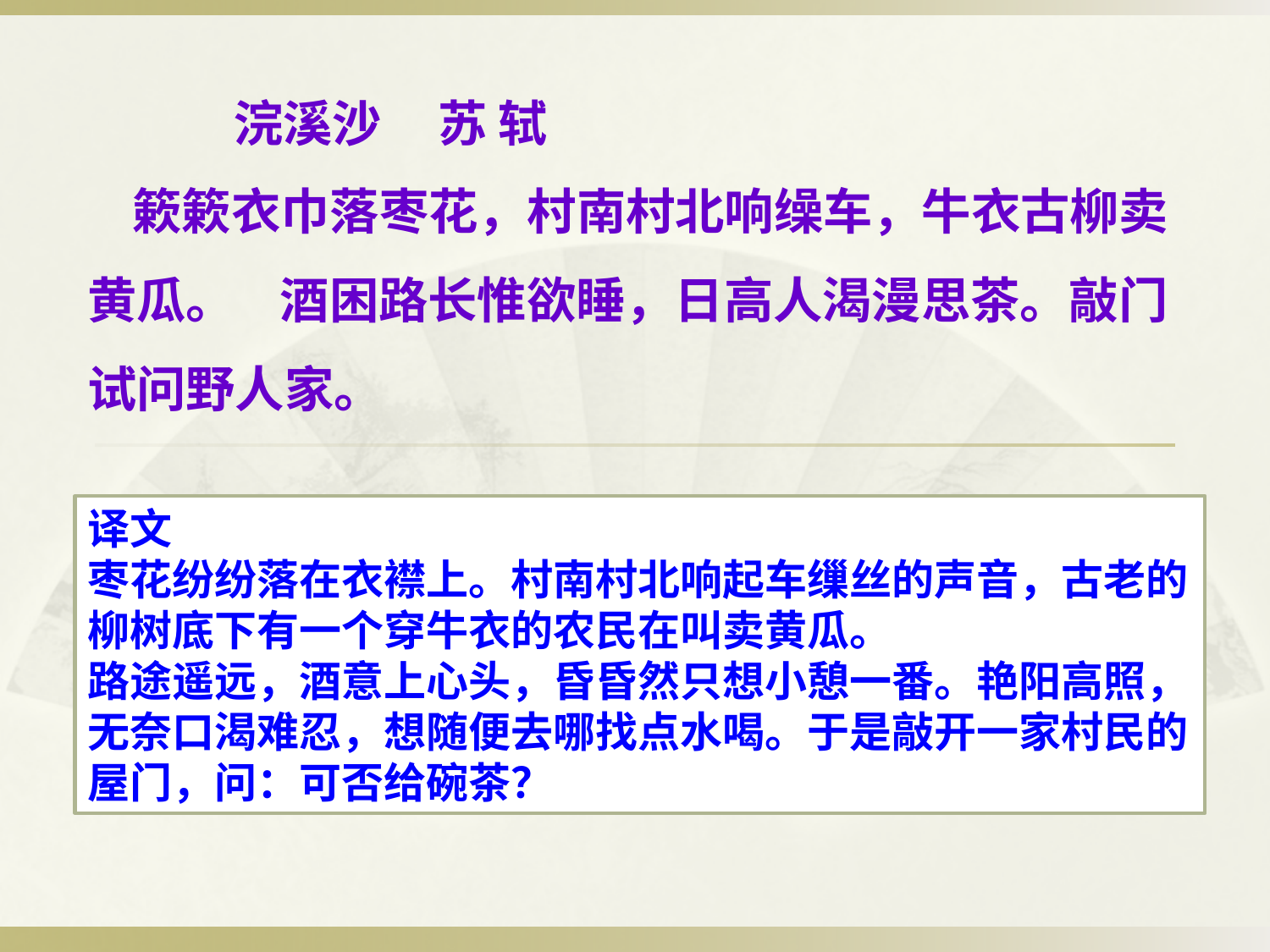

浣溪沙     苏 轼
   簌簌衣巾落枣花，村南村北响缲车，牛衣古柳卖黄瓜。    酒困路长惟欲睡，日高人渴漫思茶。敲门试问野人家。
译文
枣花纷纷落在衣襟上。村南村北响起车缫丝的声音，古老的柳树底下有一个穿牛衣的农民在叫卖黄瓜。
路途遥远，酒意上心头，昏昏然只想小憩一番。艳阳高照，无奈口渴难忍，想随便去哪找点水喝。于是敲开一家村民的屋门，问：可否给碗茶？